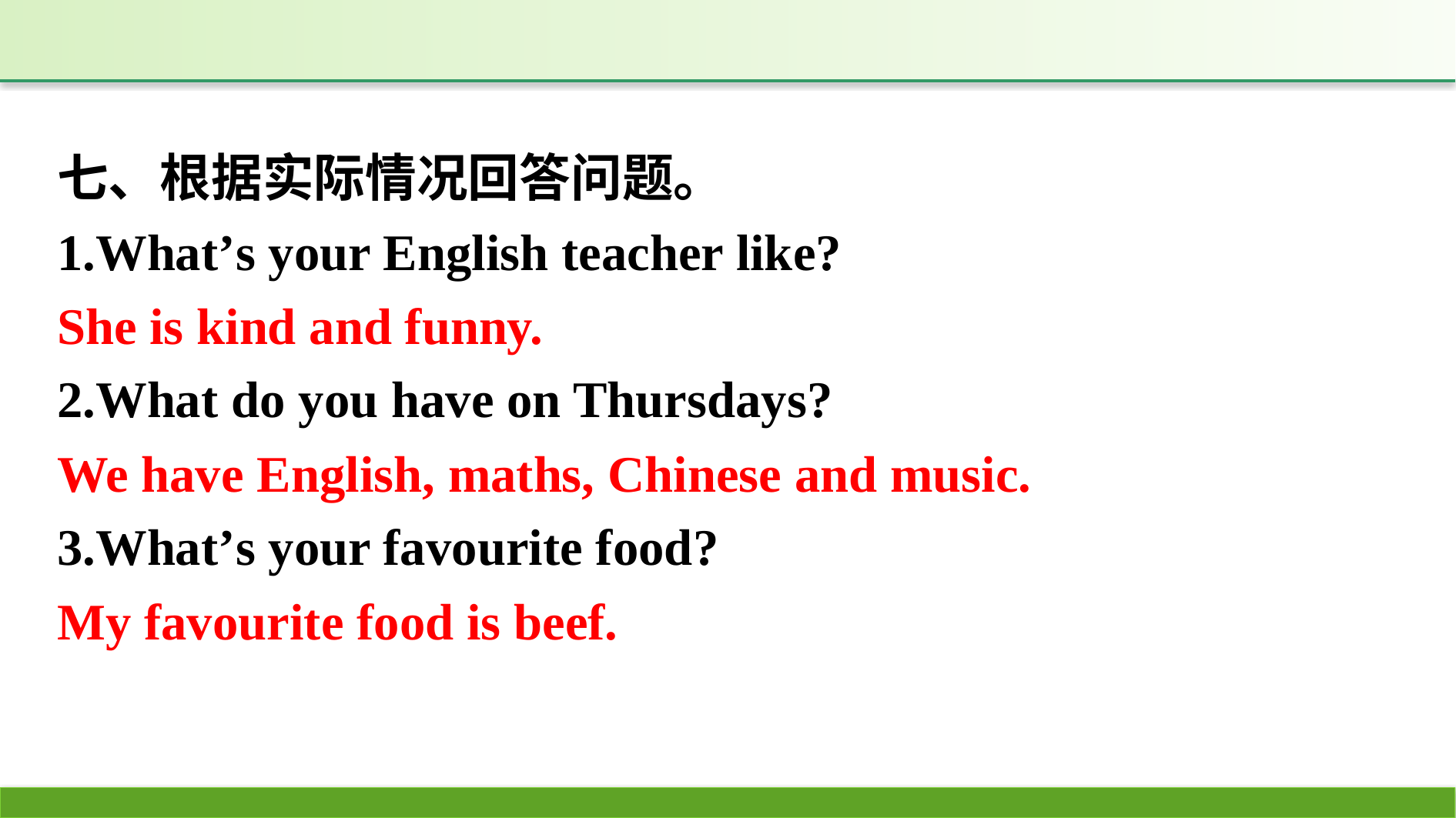

七、根据实际情况回答问题。
1.What’s your English teacher like?

2.What do you have on Thursdays?

3.What’s your favourite food?
She is kind and funny.

We have English, maths, Chinese and music.

My favourite food is beef.